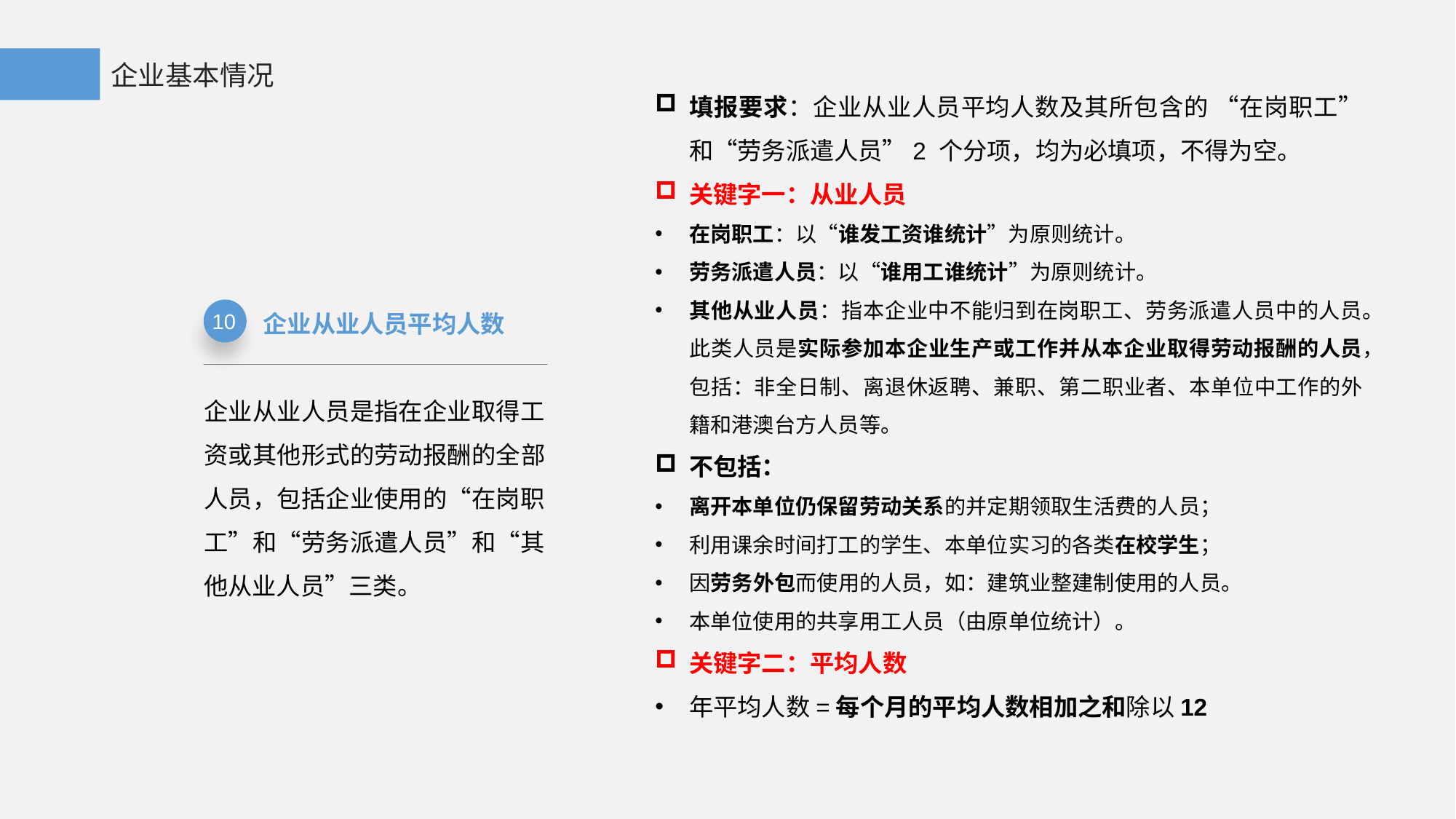

企业基本情况
填报要求：企业从业人员平均人数及其所包含的 “在岗职工”和“劳务派遣人员”2 个分项，均为必填项，不得为空。
关键字一：从业人员
在岗职工：以“谁发工资谁统计”为原则统计。
劳务派遣人员：以“谁用工谁统计”为原则统计。
其他从业人员：指本企业中不能归到在岗职工、劳务派遣人员中的人员。此类人员是实际参加本企业生产或工作并从本企业取得劳动报酬的人员，包括：非全日制、离退休返聘、兼职、第二职业者、本单位中工作的外籍和港澳台方人员等。
不包括：
离开本单位仍保留劳动关系的并定期领取生活费的人员；
利用课余时间打工的学生、本单位实习的各类在校学生；
因劳务外包而使用的人员，如：建筑业整建制使用的人员。
本单位使用的共享用工人员（由原单位统计）。
关键字二：平均人数
年平均人数=每个月的平均人数相加之和除以12

企业从业人员平均人数
10
企业从业人员是指在企业取得工资或其他形式的劳动报酬的全部人员，包括企业使用的“在岗职工”和“劳务派遣人员”和“其他从业人员”三类。

18